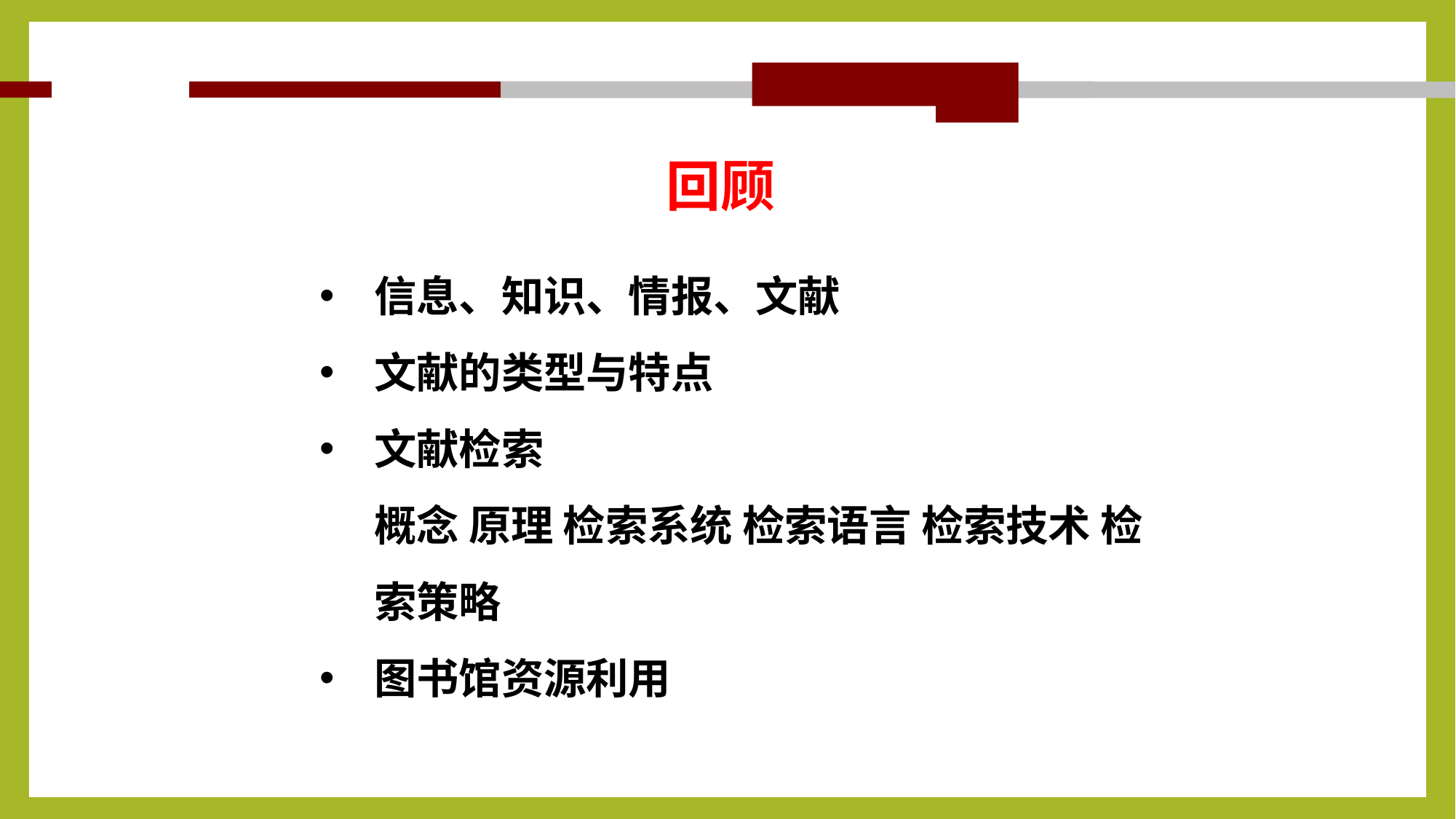

# 回顾
信息、知识、情报、文献
文献的类型与特点
文献检索
概念 原理 检索系统 检索语言 检索技术 检索策略
图书馆资源利用